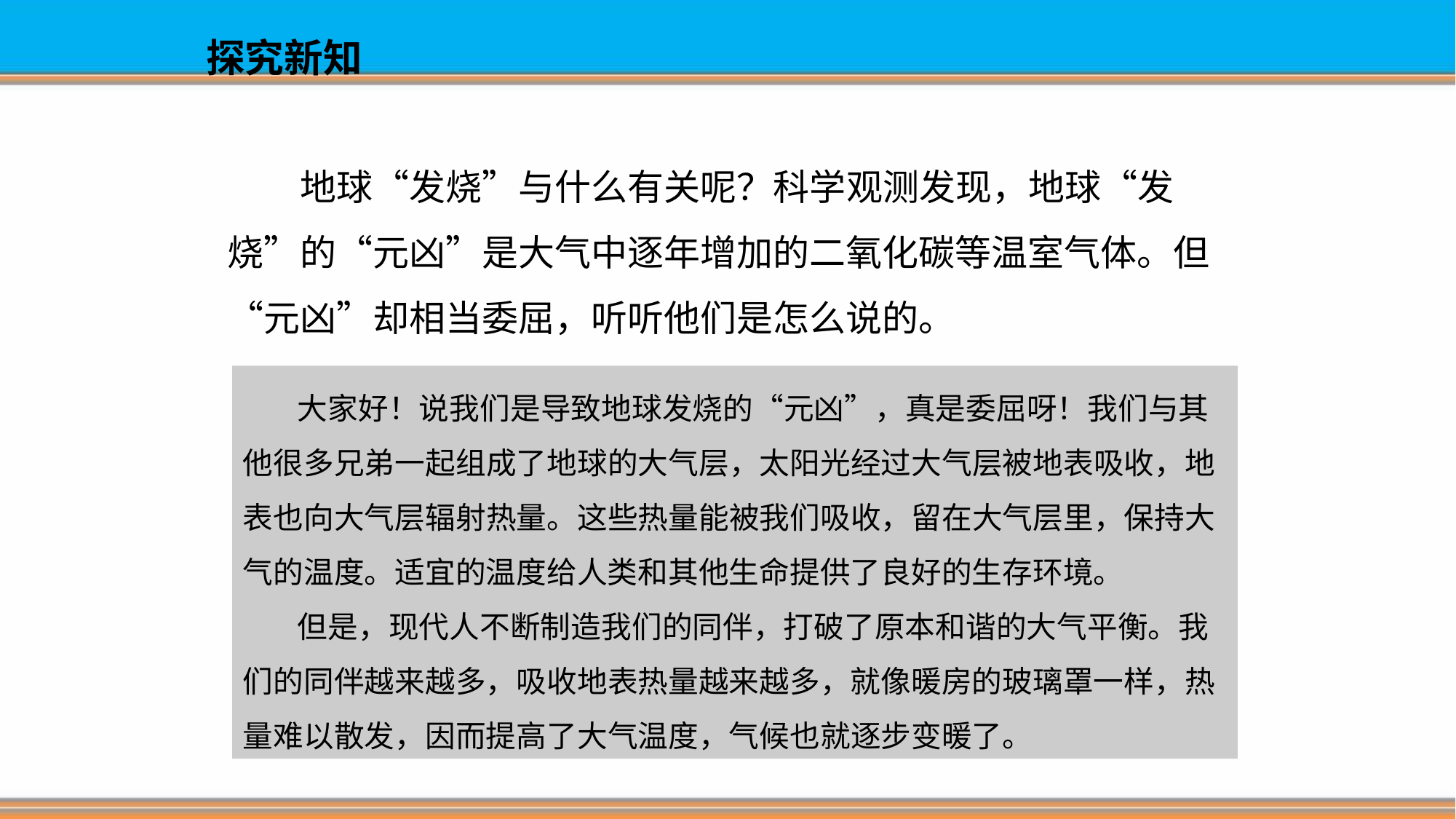

# 探究新知
地球“发烧”与什么有关呢？科学观测发现，地球“发烧”的“元凶”是大气中逐年增加的二氧化碳等温室气体。但“元凶”却相当委屈，听听他们是怎么说的。
大家好！说我们是导致地球发烧的“元凶”，真是委屈呀！我们与其他很多兄弟一起组成了地球的大气层，太阳光经过大气层被地表吸收，地表也向大气层辐射热量。这些热量能被我们吸收，留在大气层里，保持大气的温度。适宜的温度给人类和其他生命提供了良好的生存环境。
但是，现代人不断制造我们的同伴，打破了原本和谐的大气平衡。我们的同伴越来越多，吸收地表热量越来越多，就像暖房的玻璃罩一样，热量难以散发，因而提高了大气温度，气候也就逐步变暖了。